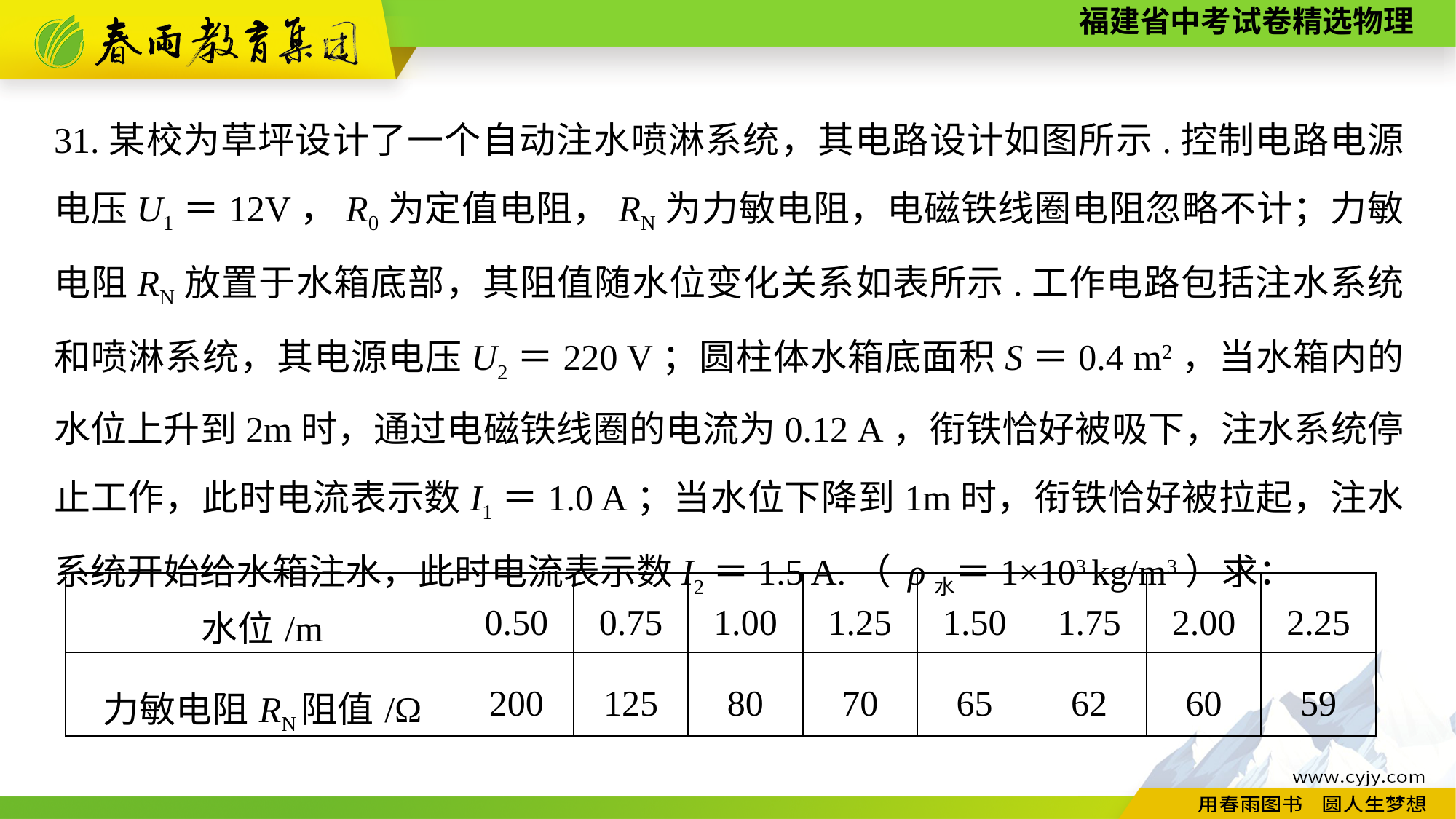

31.某校为草坪设计了一个自动注水喷淋系统，其电路设计如图所示.控制电路电源电压U1＝12V，R0为定值电阻，RN为力敏电阻，电磁铁线圈电阻忽略不计；力敏电阻RN放置于水箱底部，其阻值随水位变化关系如表所示.工作电路包括注水系统和喷淋系统，其电源电压U2＝220 V；圆柱体水箱底面积S＝0.4 m2，当水箱内的水位上升到2m时，通过电磁铁线圈的电流为0.12 A，衔铁恰好被吸下，注水系统停止工作，此时电流表示数I1＝1.0 A；当水位下降到1m时，衔铁恰好被拉起，注水系统开始给水箱注水，此时电流表示数I2＝1.5 A.（ ρ水＝1×103 kg/m3）求：
| 水位/m | 0.50 | 0.75 | 1.00 | 1.25 | 1.50 | 1.75 | 2.00 | 2.25 |
| --- | --- | --- | --- | --- | --- | --- | --- | --- |
| 力敏电阻RN阻值/Ω | 200 | 125 | 80 | 70 | 65 | 62 | 60 | 59 |